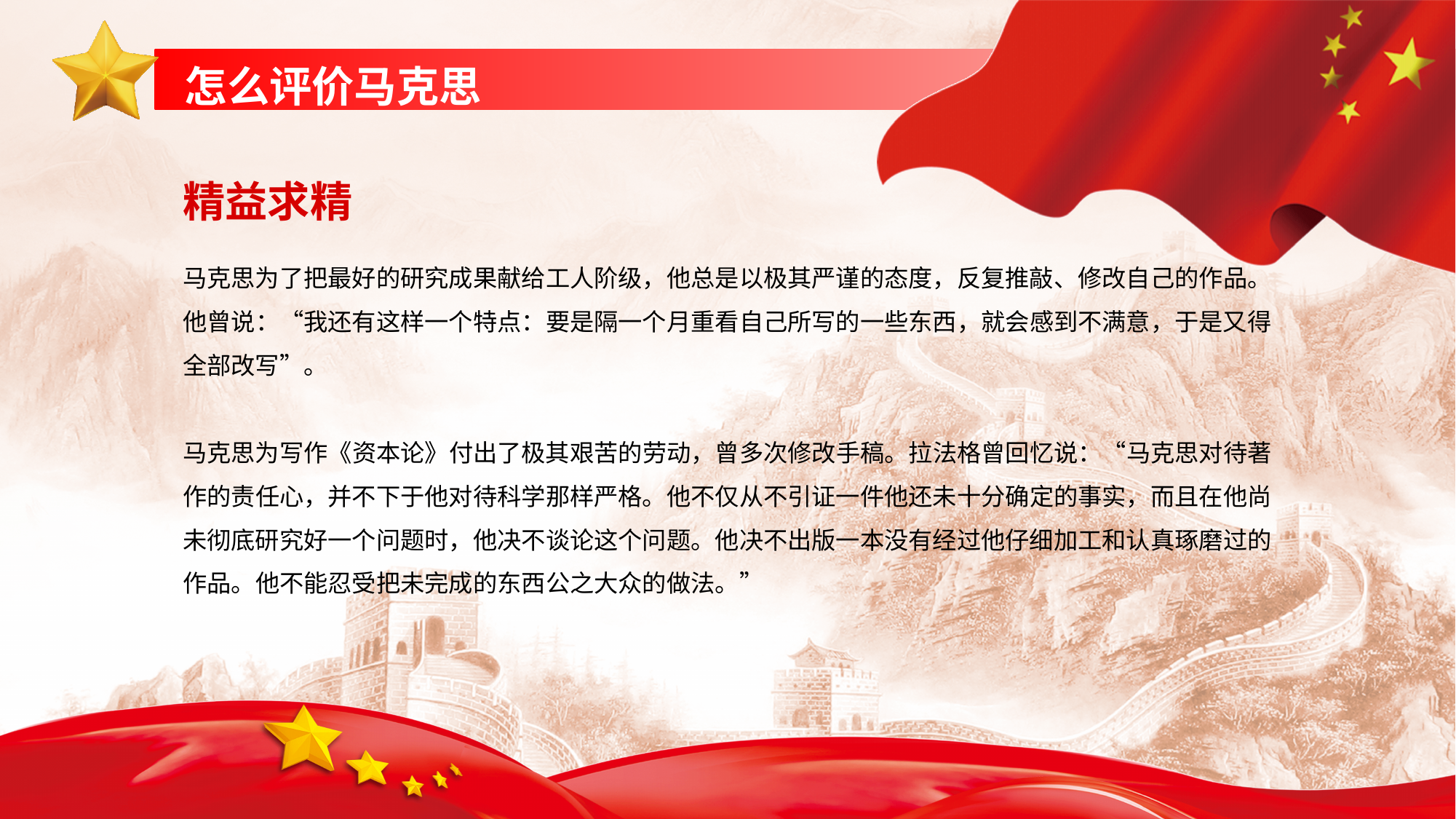

怎么评价马克思
精益求精
马克思为了把最好的研究成果献给工人阶级，他总是以极其严谨的态度，反复推敲、修改自己的作品。他曾说：“我还有这样一个特点：要是隔一个月重看自己所写的一些东西，就会感到不满意，于是又得全部改写”。

马克思为写作《资本论》付出了极其艰苦的劳动，曾多次修改手稿。拉法格曾回忆说：“马克思对待著作的责任心，并不下于他对待科学那样严格。他不仅从不引证一件他还未十分确定的事实，而且在他尚未彻底研究好一个问题时，他决不谈论这个问题。他决不出版一本没有经过他仔细加工和认真琢磨过的作品。他不能忍受把未完成的东西公之大众的做法。”